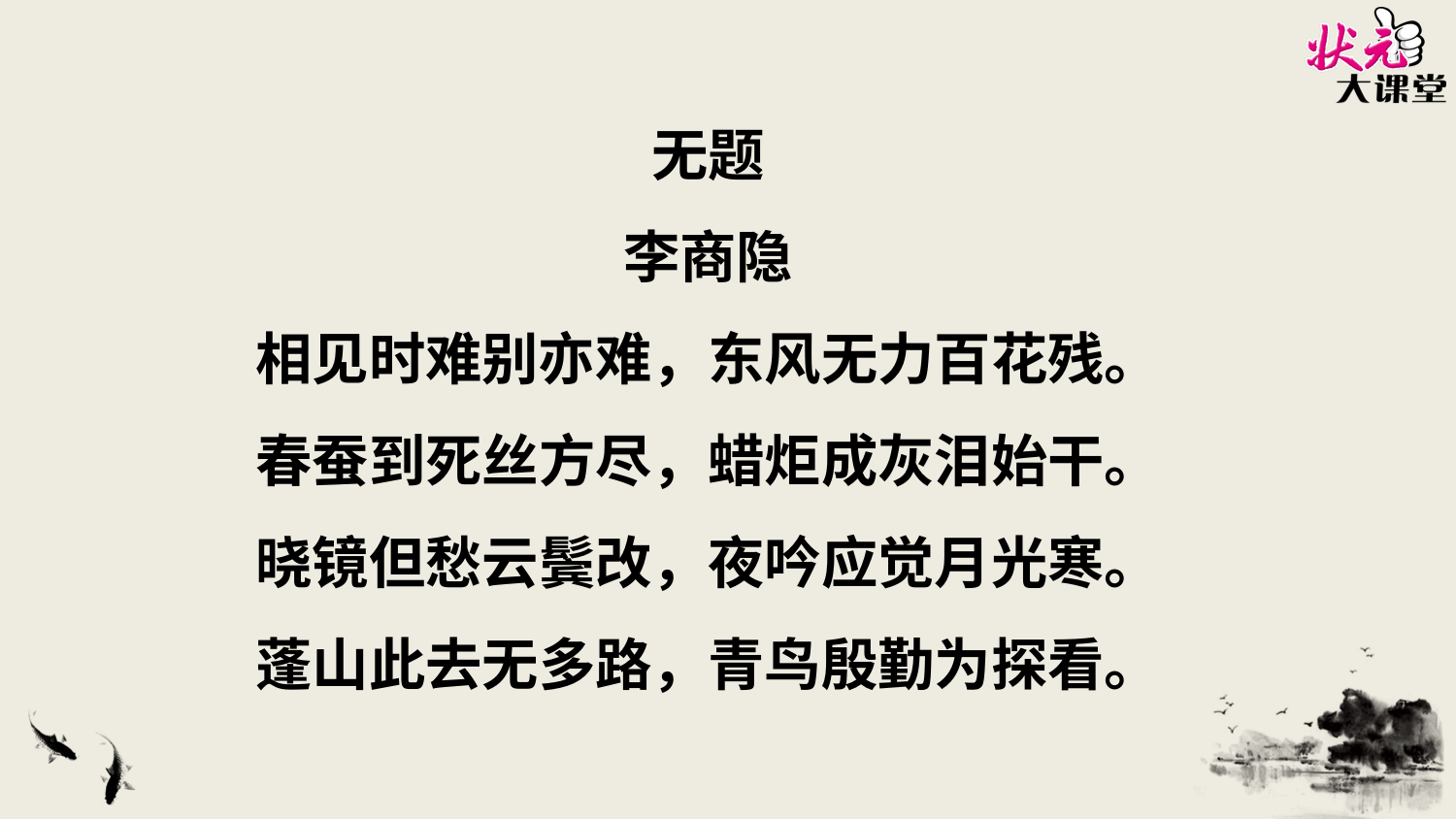

无题
李商隐
相见时难别亦难，东风无力百花残。
春蚕到死丝方尽，蜡炬成灰泪始干。
晓镜但愁云鬓改，夜吟应觉月光寒。
蓬山此去无多路，青鸟殷勤为探看。
状元成才路
状元成才路
状元成才路
状元成才路
状元成才路
状元成才路
状元成才路
状元成才路
状元成才路
状元成才路
状元成才路
状元成才路
状元成才路
状元成才路
状元成才路
状元成才路
状元成才路
状元成才路
状元成才路
状元成才路
状元成才路
状元成才路
状元成才路
状元成才路
状元成才路
状元成才路
状元成才路
状元成才路
状元成才路
状元成才路
状元成才路
状元成才路
状元成才路
状元成才路
状元成才路
状元成才路
状元成才路
状元成才路
状元成才路
状元成才路
状元成才路
状元成才路
状元成才路
状元成才路
状元成才路
状元成才路
状元成才路
状元成才路
状元成才路
状元成才路
状元成才路
状元成才路
状元成才路
状元成才路
状元成才路
状元成才路
状元成才路
状元成才路
状元成才路
状元成才路
状元成才路
状元成才路
状元成才路
状元成才路
状元成才路
状元成才路
状元成才路
状元成才路
状元成才路
状元成才路
状元成才路
状元成才路
状元成才路
状元成才路
状元成才路
状元成才路
状元成才路
状元成才路
状元成才路
状元成才路
状元成才路
状元成才路
状元成才路
状元成才路
状元成才路
状元成才路
状元成才路
状元成才路
状元成才路
状元成才路
状元成才路
状元成才路
状元成才路
状元成才路
状元成才路
状元成才路
状元成才路
状元成才路
状元成才路
状元成才路